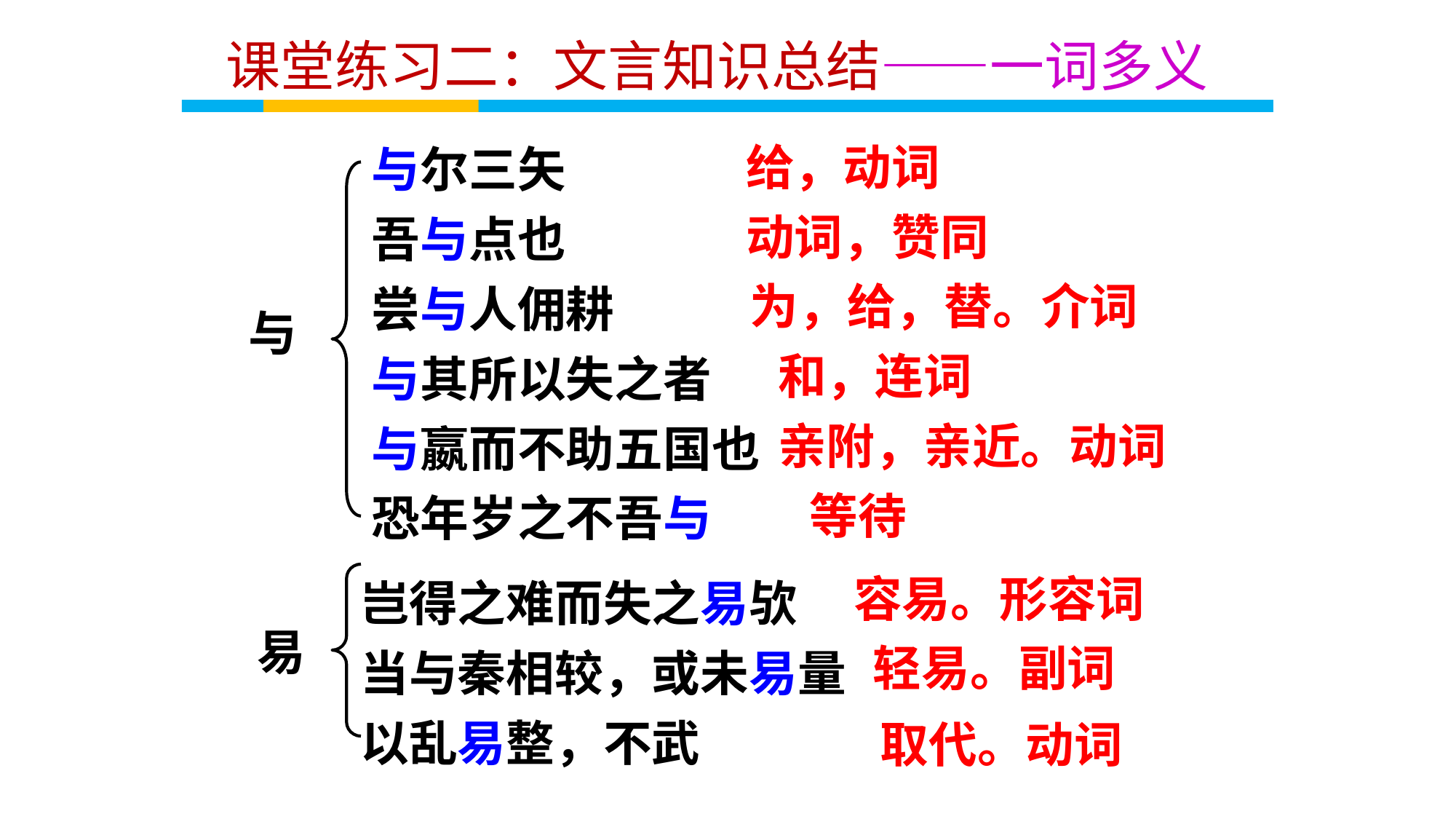

课堂练习二：文言知识总结——一词多义

与尔三矢
吾与点也
尝与人佣耕
与其所以失之者
与嬴而不助五国也
恐年岁之不吾与
给，动词

动词，赞同
为，给，替。介词
与
和，连词
亲附，亲近。动词
等待

岂得之难而失之易欤
当与秦相较，或未易量
以乱易整，不武
容易。形容词

易
轻易。副词
取代。动词